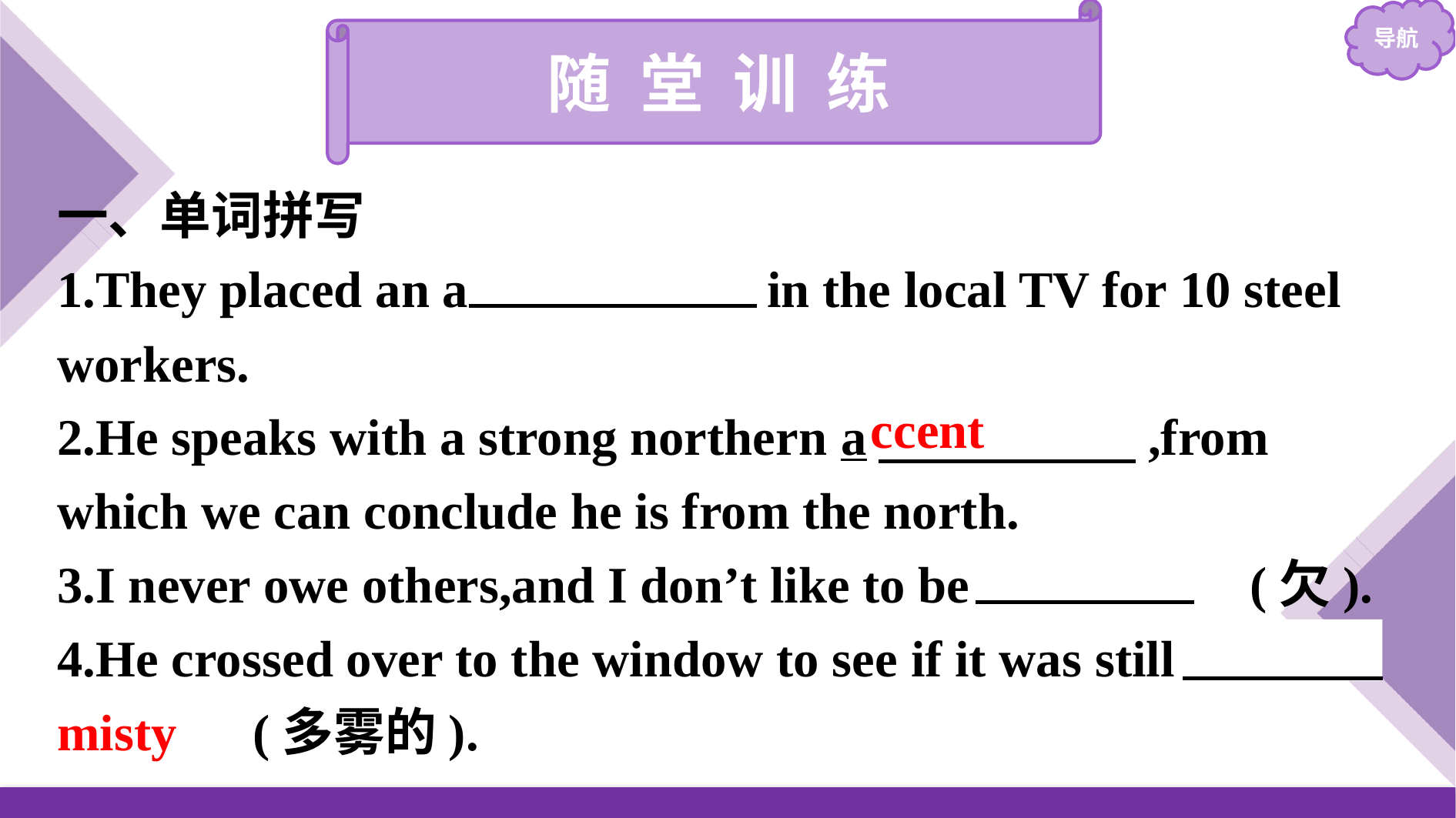

随  堂  训  练
一、单词拼写
1.They placed an advertisement in the local TV for 10 steel workers.
2.He speaks with a strong northern a　　　　　,from which we can conclude he is from the north.
3.I never owe others,and I don’t like to be 　owed　(欠).
4.He crossed over to the window to see if it was still 　misty　(多雾的).

ccent